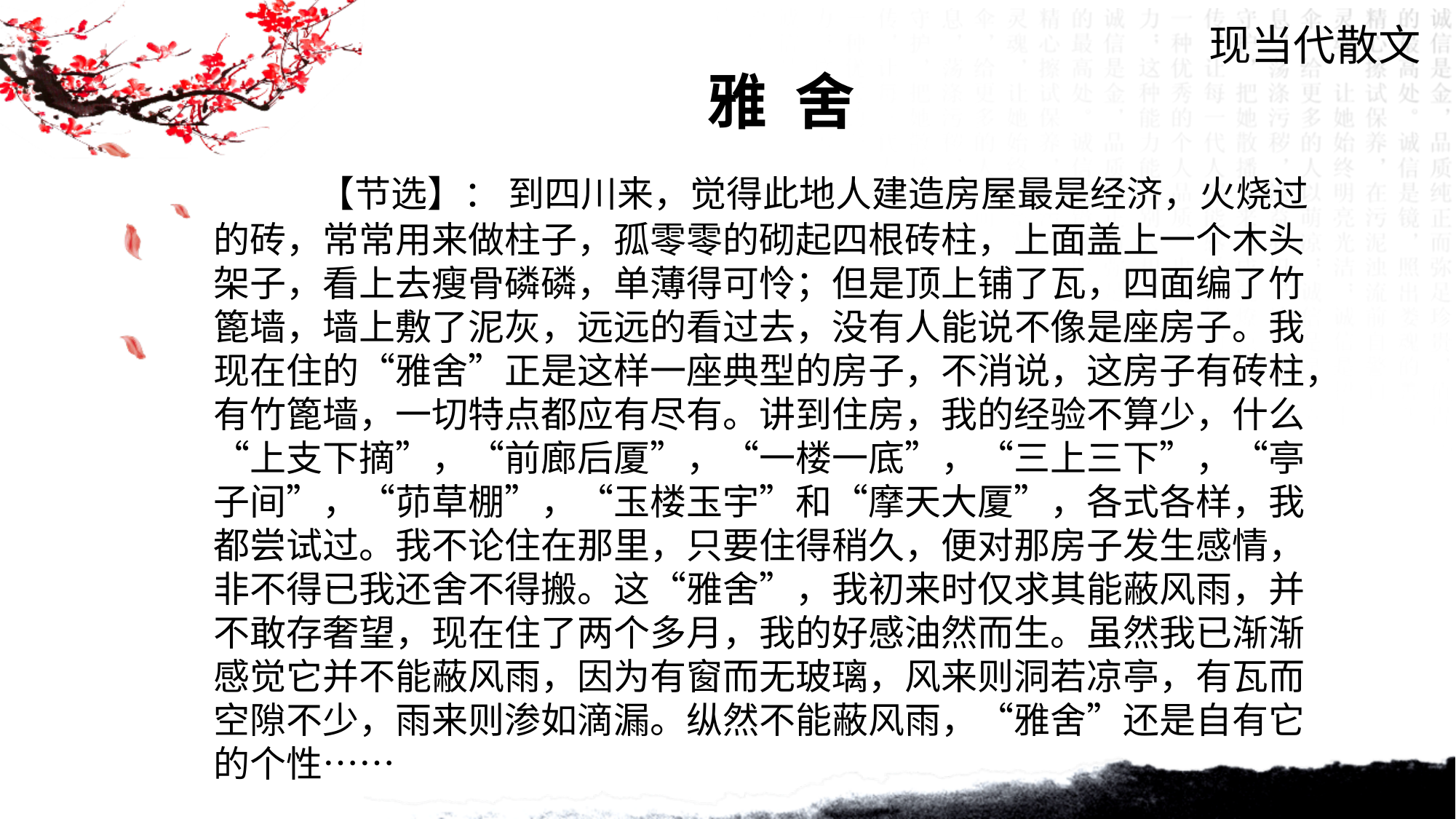

现当代散文
雅  舍
          【节选】： 到四川来，觉得此地人建造房屋最是经济，火烧过的砖，常常用来做柱子，孤零零的砌起四根砖柱，上面盖上一个木头架子，看上去瘦骨磷磷，单薄得可怜；但是顶上铺了瓦，四面编了竹篦墙，墙上敷了泥灰，远远的看过去，没有人能说不像是座房子。我现在住的“雅舍”正是这样一座典型的房子，不消说，这房子有砖柱，有竹篦墙，一切特点都应有尽有。讲到住房，我的经验不算少，什么“上支下摘”，“前廊后厦”，“一楼一底”，“三上三下”，“亭子间”，“茆草棚”，“玉楼玉宇”和“摩天大厦”，各式各样，我都尝试过。我不论住在那里，只要住得稍久，便对那房子发生感情，非不得已我还舍不得搬。这“雅舍”，我初来时仅求其能蔽风雨，并不敢存奢望，现在住了两个多月，我的好感油然而生。虽然我已渐渐感觉它并不能蔽风雨，因为有窗而无玻璃，风来则洞若凉亭，有瓦而空隙不少，雨来则渗如滴漏。纵然不能蔽风雨，“雅舍”还是自有它的个性……